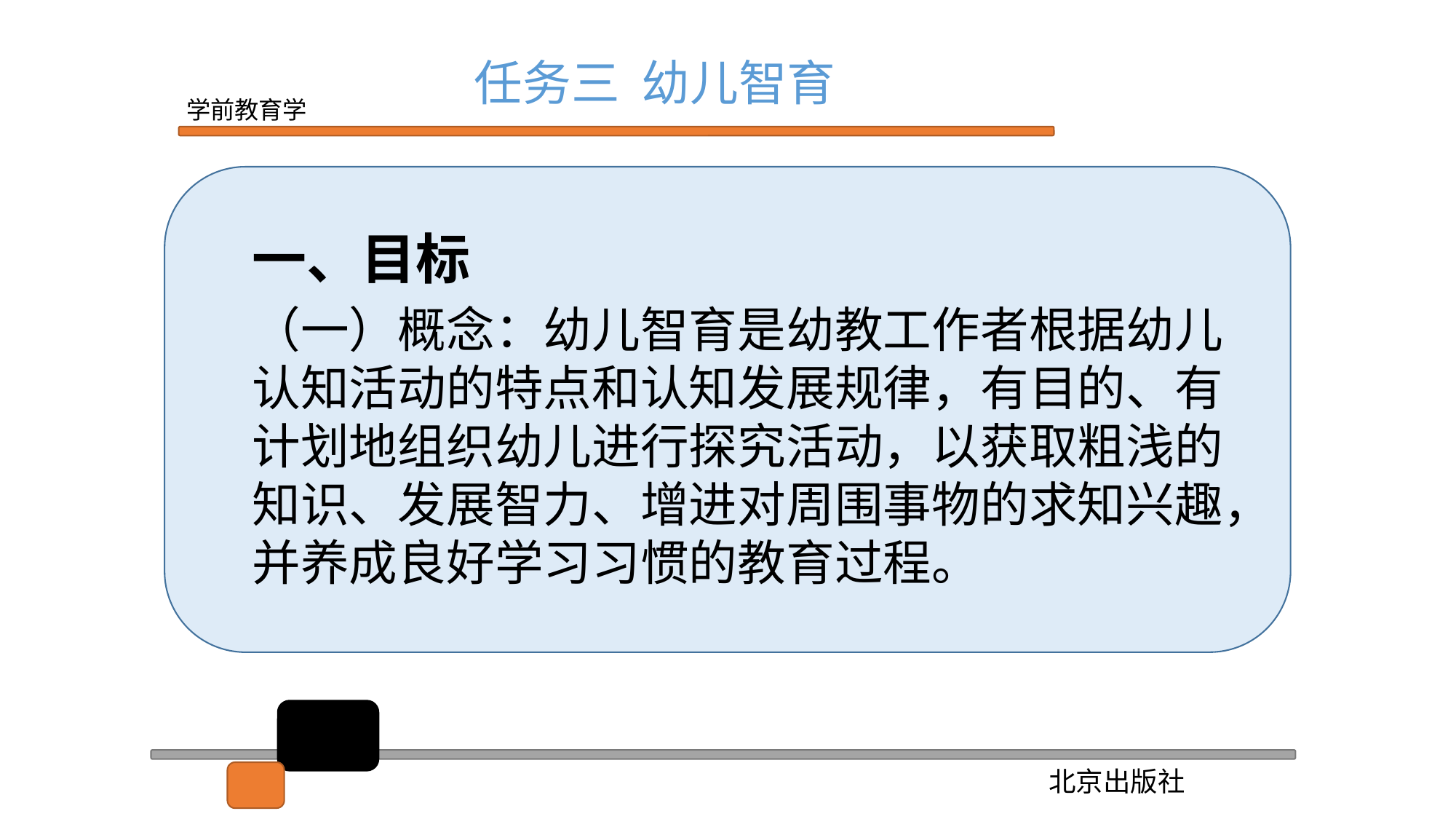

任务三  幼儿智育

一、目标
（一）概念：幼儿智育是幼教工作者根据幼儿认知活动的特点和认知发展规律，有目的、有计划地组织幼儿进行探究活动，以获取粗浅的知识、发展智力、增进对周围事物的求知兴趣，并养成良好学习习惯的教育过程。